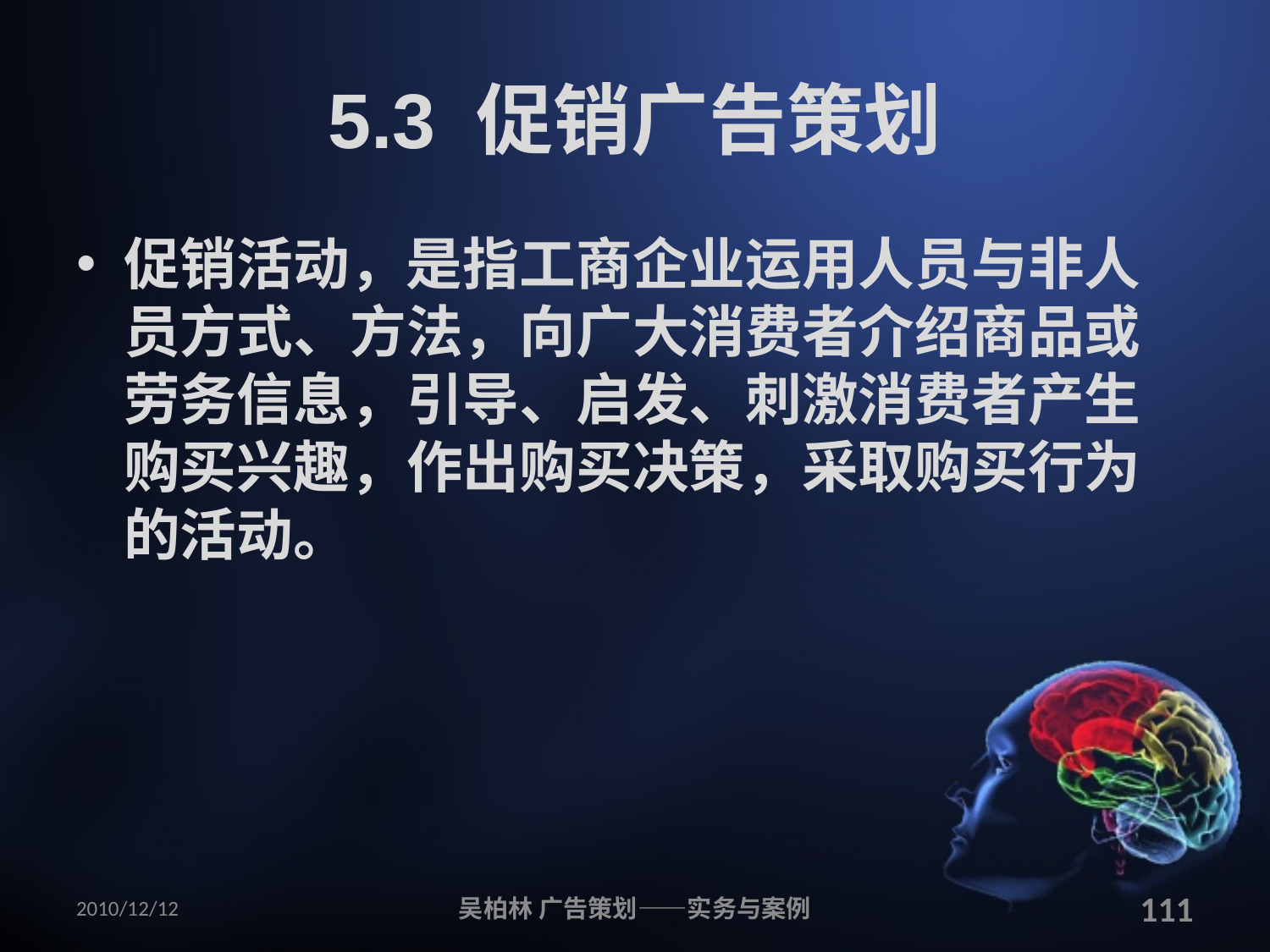

# 5.3 促销广告策划
促销活动，是指工商企业运用人员与非人员方式、方法，向广大消费者介绍商品或劳务信息，引导、启发、刺激消费者产生购买兴趣，作出购买决策，采取购买行为的活动。
2010/12/12
吴柏林 广告策划——实务与案例
111